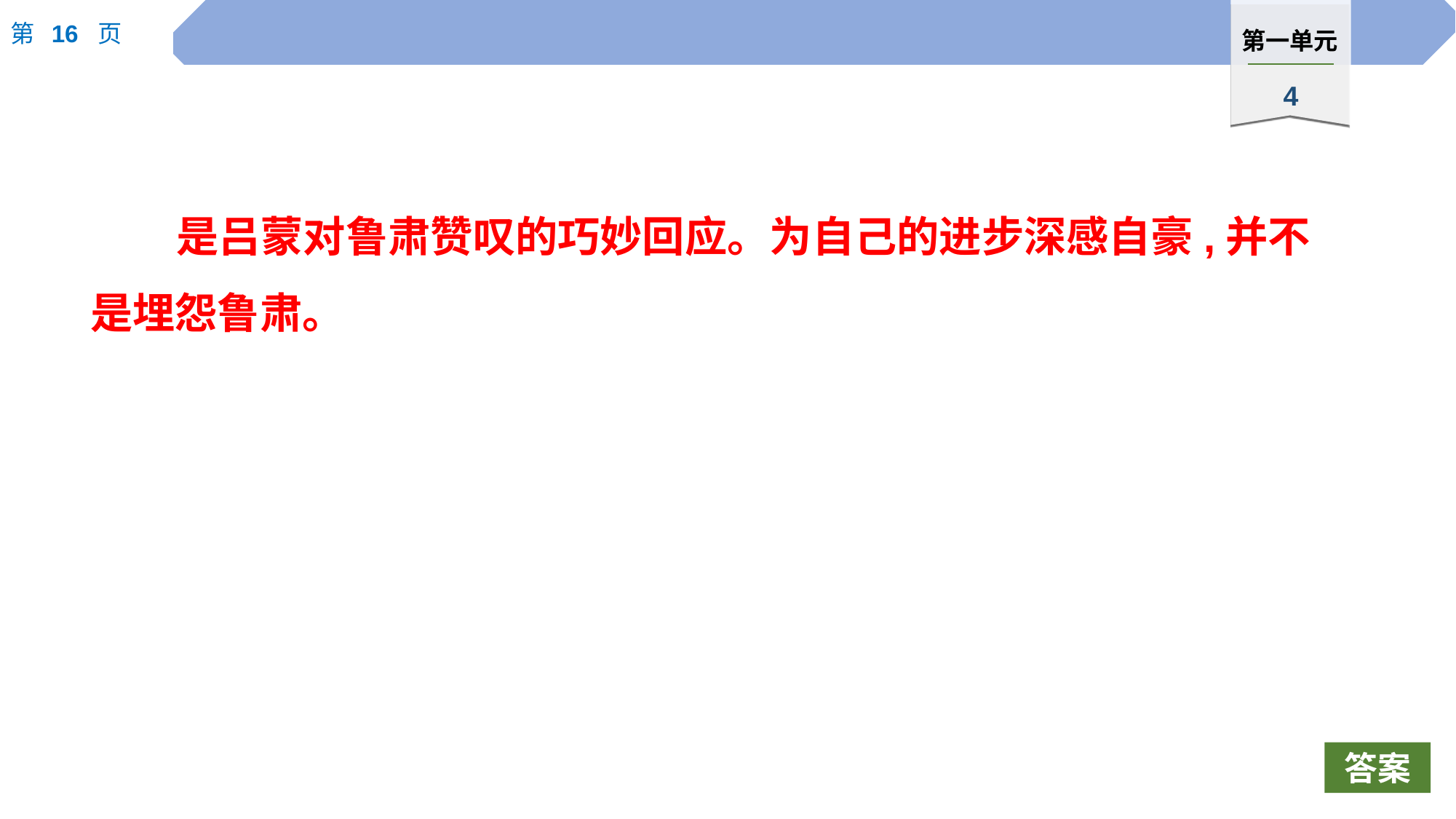

是吕蒙对鲁肃赞叹的巧妙回应。为自己的进步深感自豪,并不是埋怨鲁肃。
答案